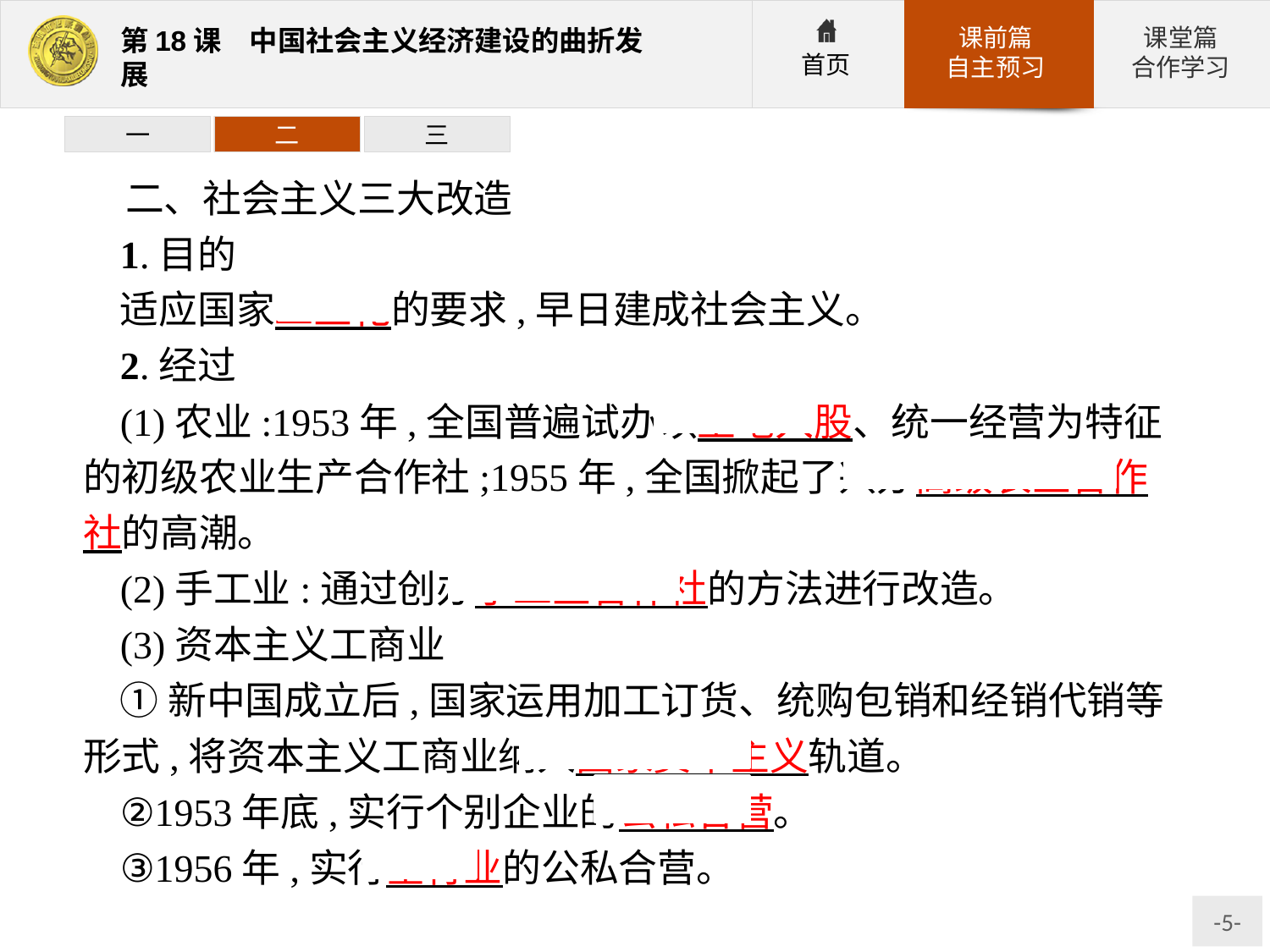

一
二
三
二、社会主义三大改造
1.目的
适应国家工业化的要求,早日建成社会主义。
2.经过
(1)农业:1953年,全国普遍试办以土地入股、统一经营为特征的初级农业生产合作社;1955年,全国掀起了兴办高级农业合作社的高潮。
(2)手工业:通过创办手工业合作社的方法进行改造。
(3)资本主义工商业
①新中国成立后,国家运用加工订货、统购包销和经销代销等形式,将资本主义工商业纳入国家资本主义轨道。
②1953年底,实行个别企业的公私合营。
③1956年,实行全行业的公私合营。